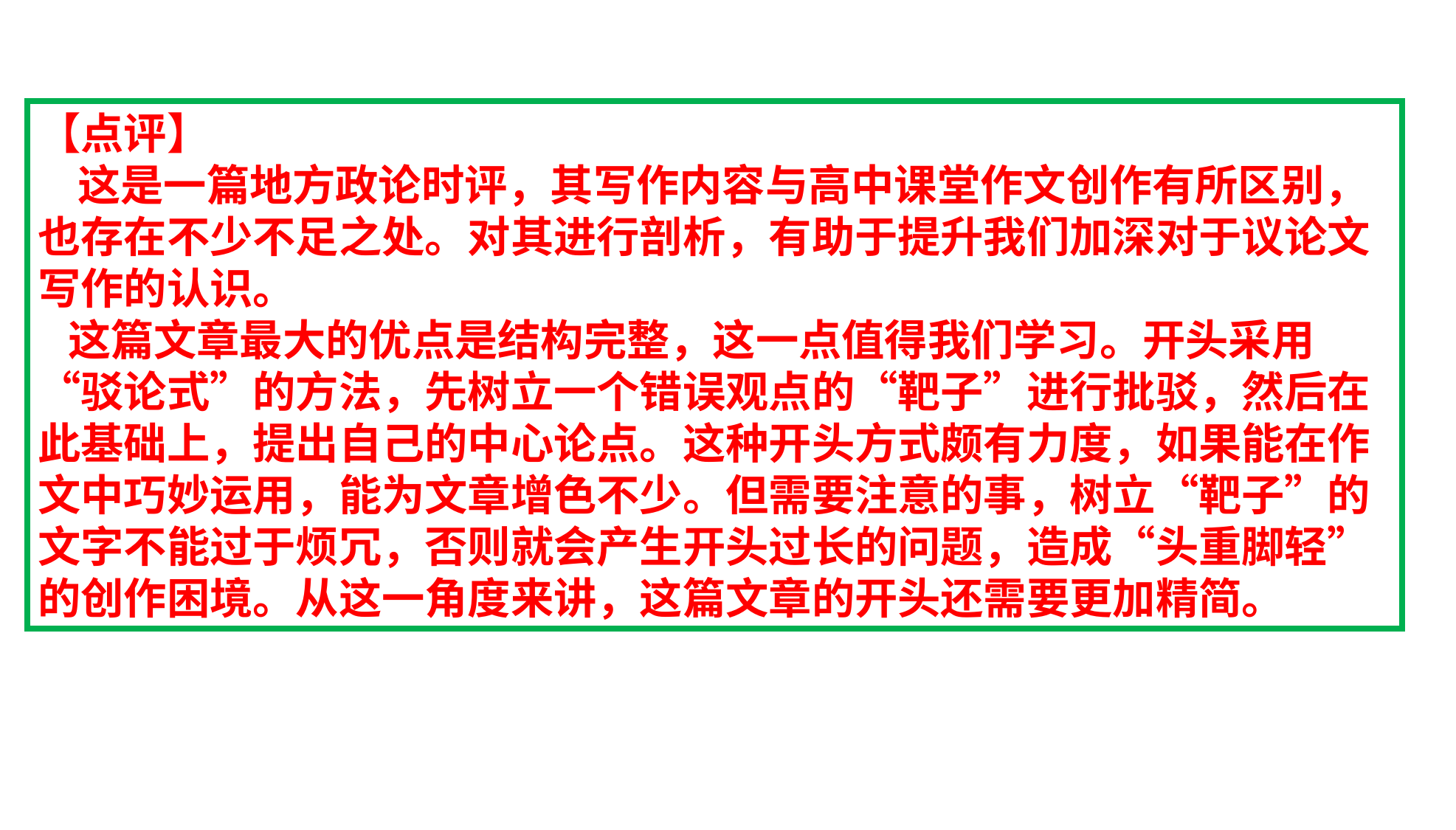

【点评】
   这是一篇地方政论时评，其写作内容与高中课堂作文创作有所区别，也存在不少不足之处。对其进行剖析，有助于提升我们加深对于议论文写作的认识。
  这篇文章最大的优点是结构完整，这一点值得我们学习。开头采用“驳论式”的方法，先树立一个错误观点的“靶子”进行批驳，然后在此基础上，提出自己的中心论点。这种开头方式颇有力度，如果能在作文中巧妙运用，能为文章增色不少。但需要注意的事，树立“靶子”的文字不能过于烦冗，否则就会产生开头过长的问题，造成“头重脚轻”的创作困境。从这一角度来讲，这篇文章的开头还需要更加精简。